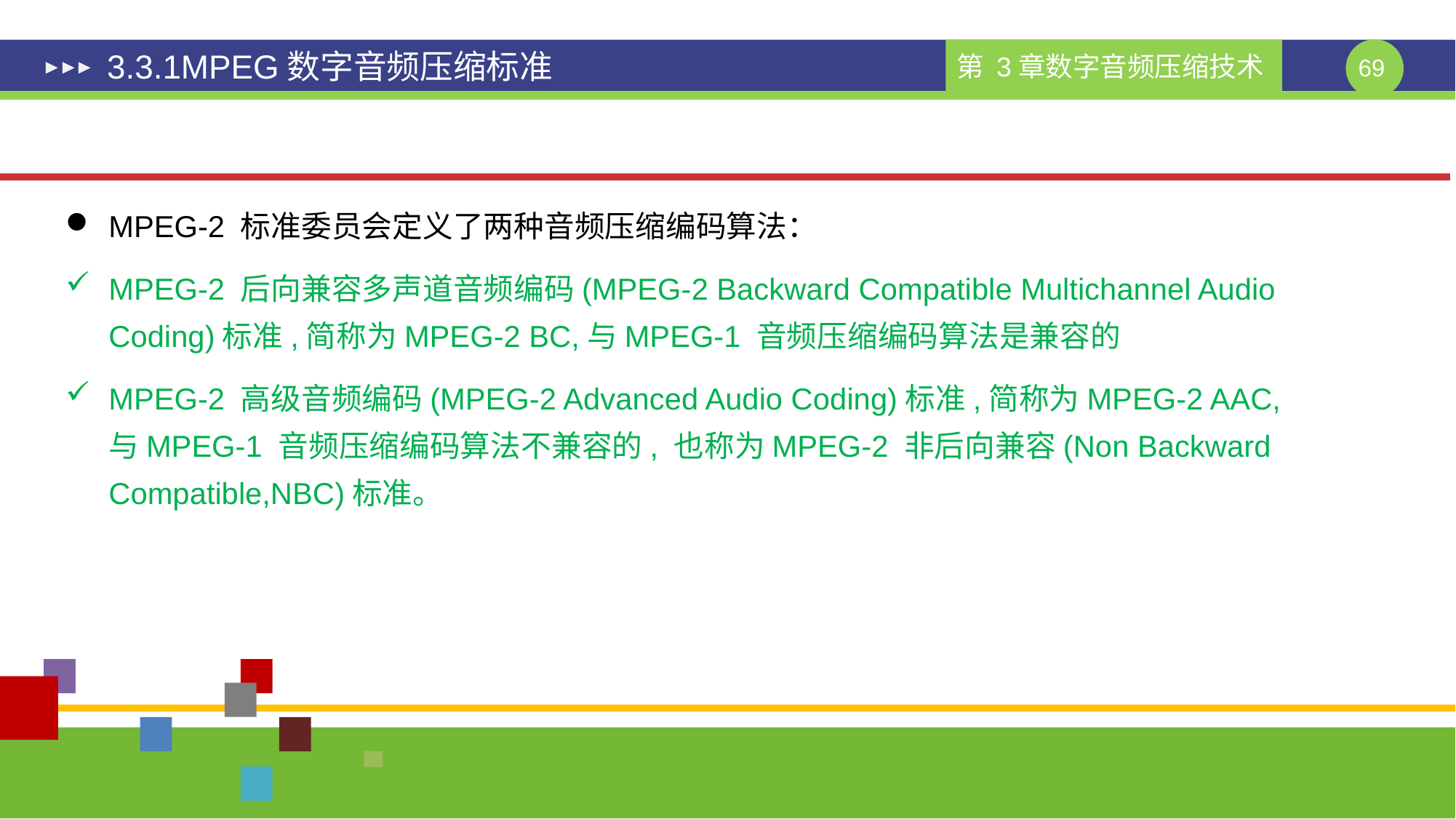

# 3.3.1MPEG数字音频压缩标准

MPEG-2 标准委员会定义了两种音频压缩编码算法：
MPEG-2 后向兼容多声道音频编码(MPEG-2 Backward Compatible Multichannel Audio Coding)标准,简称为MPEG-2 BC,与MPEG-1 音频压缩编码算法是兼容的
MPEG-2 高级音频编码(MPEG-2 Advanced Audio Coding)标准,简称为MPEG-2 AAC, 与MPEG-1 音频压缩编码算法不兼容的, 也称为MPEG-2 非后向兼容(Non Backward Compatible,NBC)标准。